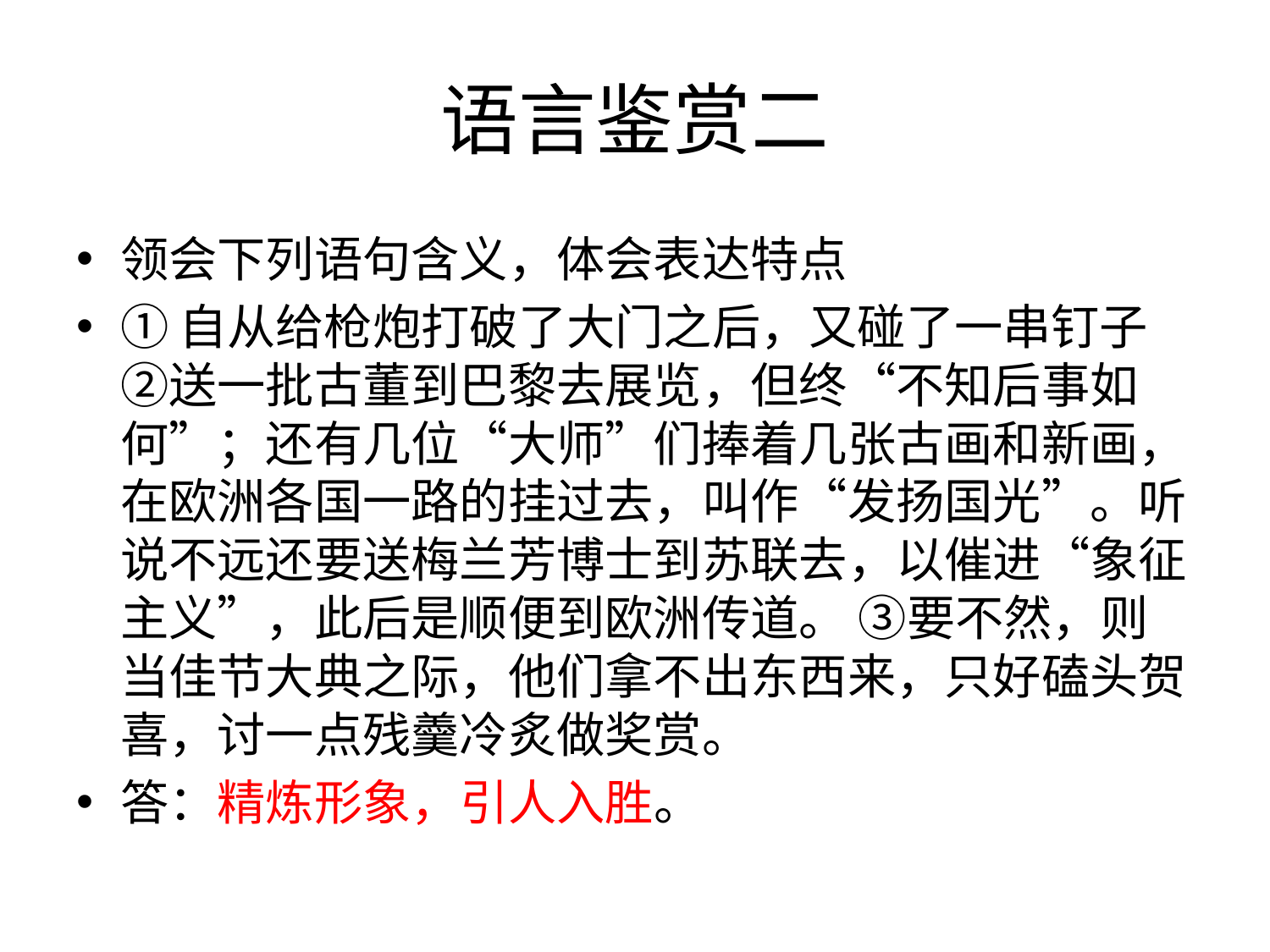

# 语言鉴赏二
领会下列语句含义，体会表达特点
①自从给枪炮打破了大门之后，又碰了一串钉子②送一批古董到巴黎去展览，但终“不知后事如何”；还有几位“大师”们捧着几张古画和新画，在欧洲各国一路的挂过去，叫作“发扬国光”。听说不远还要送梅兰芳博士到苏联去，以催进“象征主义”，此后是顺便到欧洲传道。 ③要不然，则当佳节大典之际，他们拿不出东西来，只好磕头贺喜，讨一点残羹冷炙做奖赏。
答：精炼形象，引人入胜。